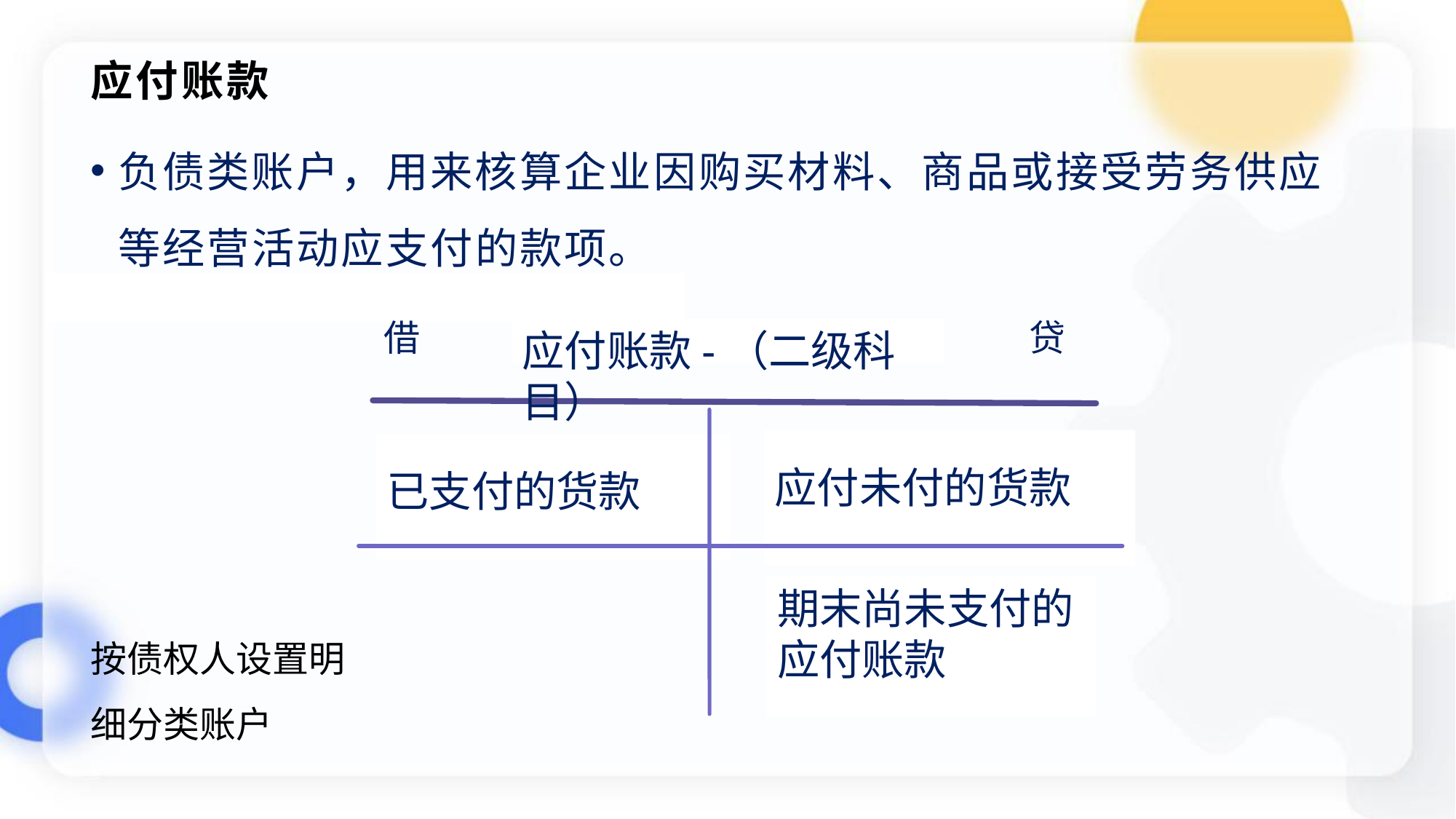

# 应付账款
负债类账户，用来核算企业因购买材料、商品或接受劳务供应等经营活动应支付的款项。

应付账款-（二级科目）

应付未付的货款

已支付的货款

借
贷
期末尚未支付的应付账款
按债权人设置明细分类账户